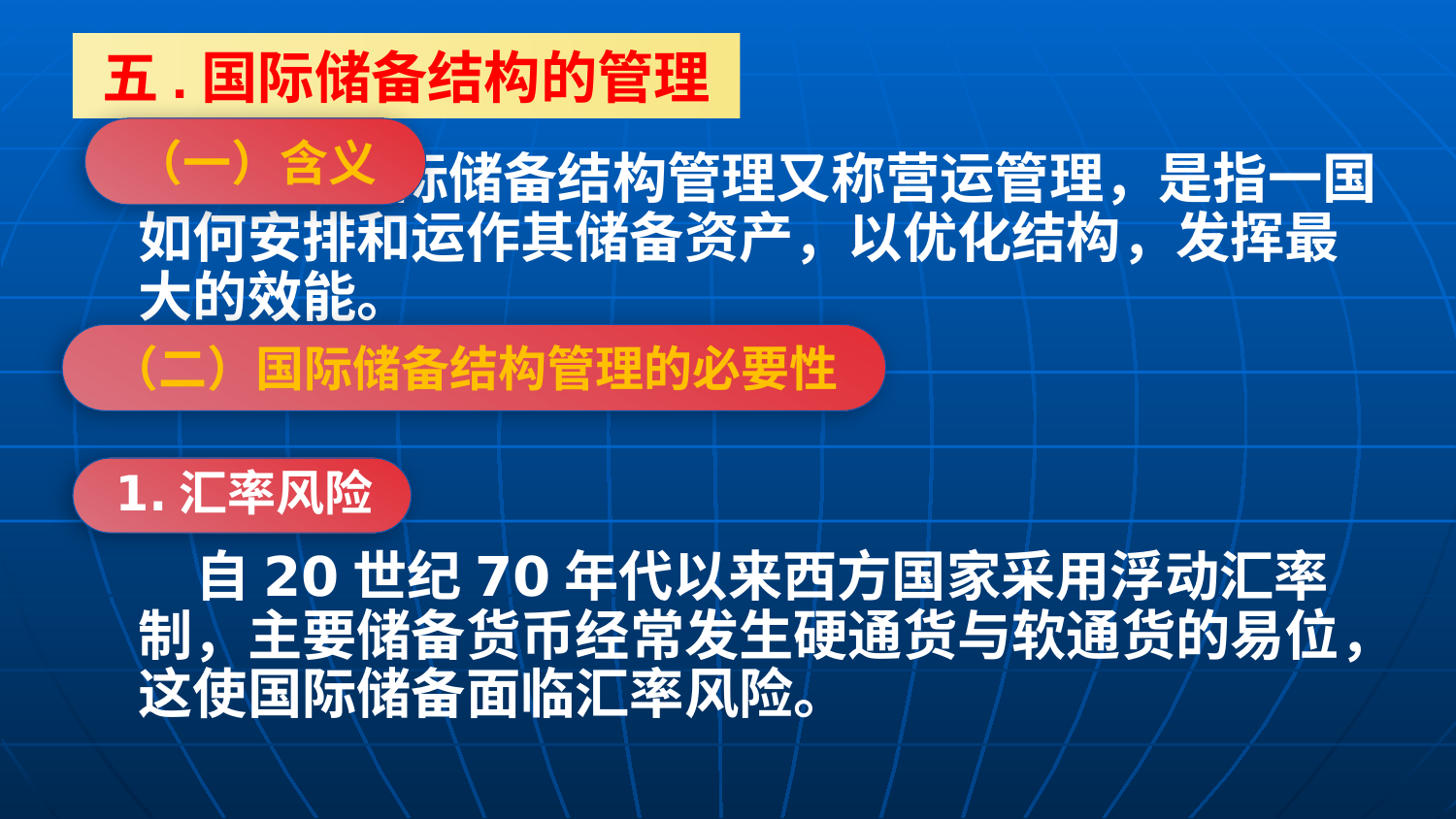

五.国际储备结构的管理

                    国际储备结构管理又称营运管理，是指一国如何安排和运作其储备资产，以优化结构，发挥最大的效能。

        自20世纪70年代以来西方国家采用浮动汇率制，主要储备货币经常发生硬通货与软通货的易位，这使国际储备面临汇率风险。
（一）含义
（二）国际储备结构管理的必要性
 1.汇率风险